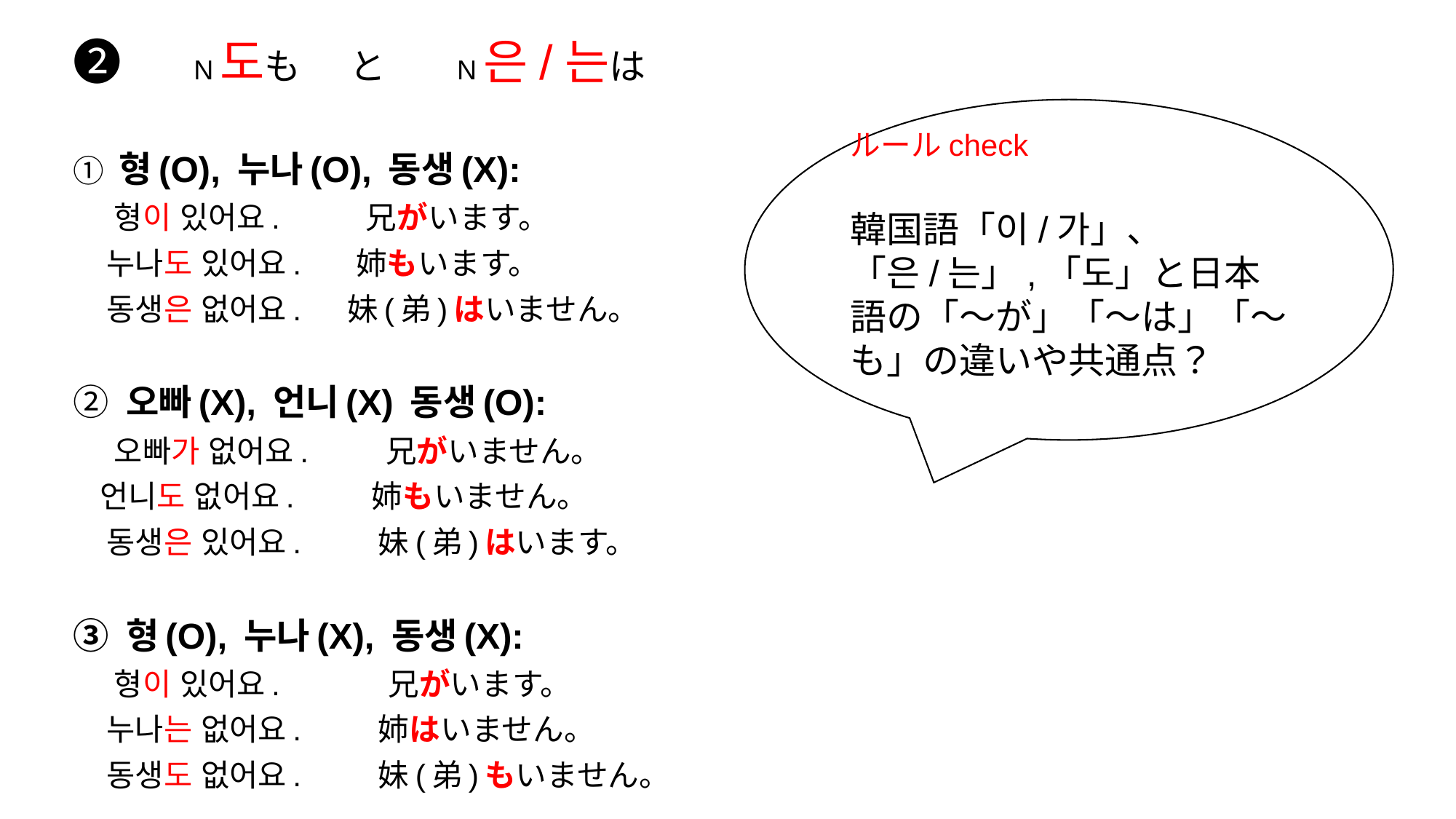

# ❷　N도も　と　 N은/는は
ルールcheck

韓国語「이/가」、「은/는」,「도」と日本語の「～が」「～は」「～も」の違いや共通点？

① 형(O), 누나(O), 동생(X):
    형이 있어요.  　　兄がいます。
    누나도 있어요.  　姉もいます。
    동생은 없어요. 　妹(弟)はいません。

② 오빠(X), 언니(X) 동생(O):
    오빠가 없어요. 　　兄がいません。
   언니도 없어요. 　　姉もいません。
    동생은 있어요. 　　妹(弟)はいます。

③ 형(O), 누나(X), 동생(X):
    형이 있어요. 　　　兄がいます。
    누나는 없어요. 　　姉はいません。
    동생도 없어요. 　　妹(弟)もいません。